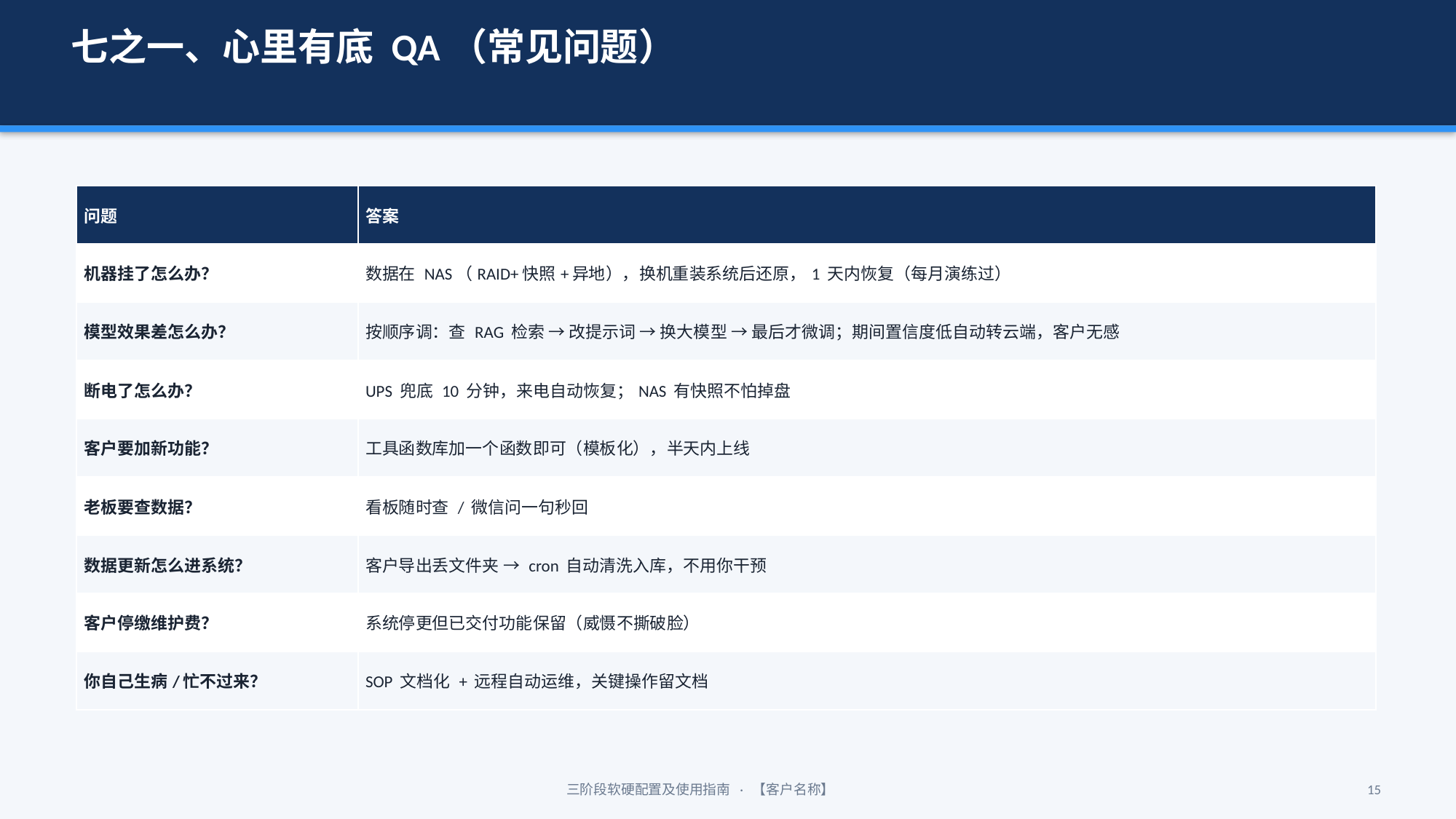

七之一、心里有底 QA（常见问题）

| 问题 | 答案 |
| --- | --- |
| 机器挂了怎么办？ | 数据在 NAS（RAID+快照+异地），换机重装系统后还原，1 天内恢复（每月演练过） |
| 模型效果差怎么办？ | 按顺序调：查 RAG 检索 → 改提示词 → 换大模型 → 最后才微调；期间置信度低自动转云端，客户无感 |
| 断电了怎么办？ | UPS 兜底 10 分钟，来电自动恢复；NAS 有快照不怕掉盘 |
| 客户要加新功能？ | 工具函数库加一个函数即可（模板化），半天内上线 |
| 老板要查数据？ | 看板随时查 / 微信问一句秒回 |
| 数据更新怎么进系统？ | 客户导出丢文件夹 → cron 自动清洗入库，不用你干预 |
| 客户停缴维护费？ | 系统停更但已交付功能保留（威慑不撕破脸） |
| 你自己生病/忙不过来？ | SOP 文档化 + 远程自动运维，关键操作留文档 |
三阶段软硬配置及使用指南  ·  【客户名称】
15